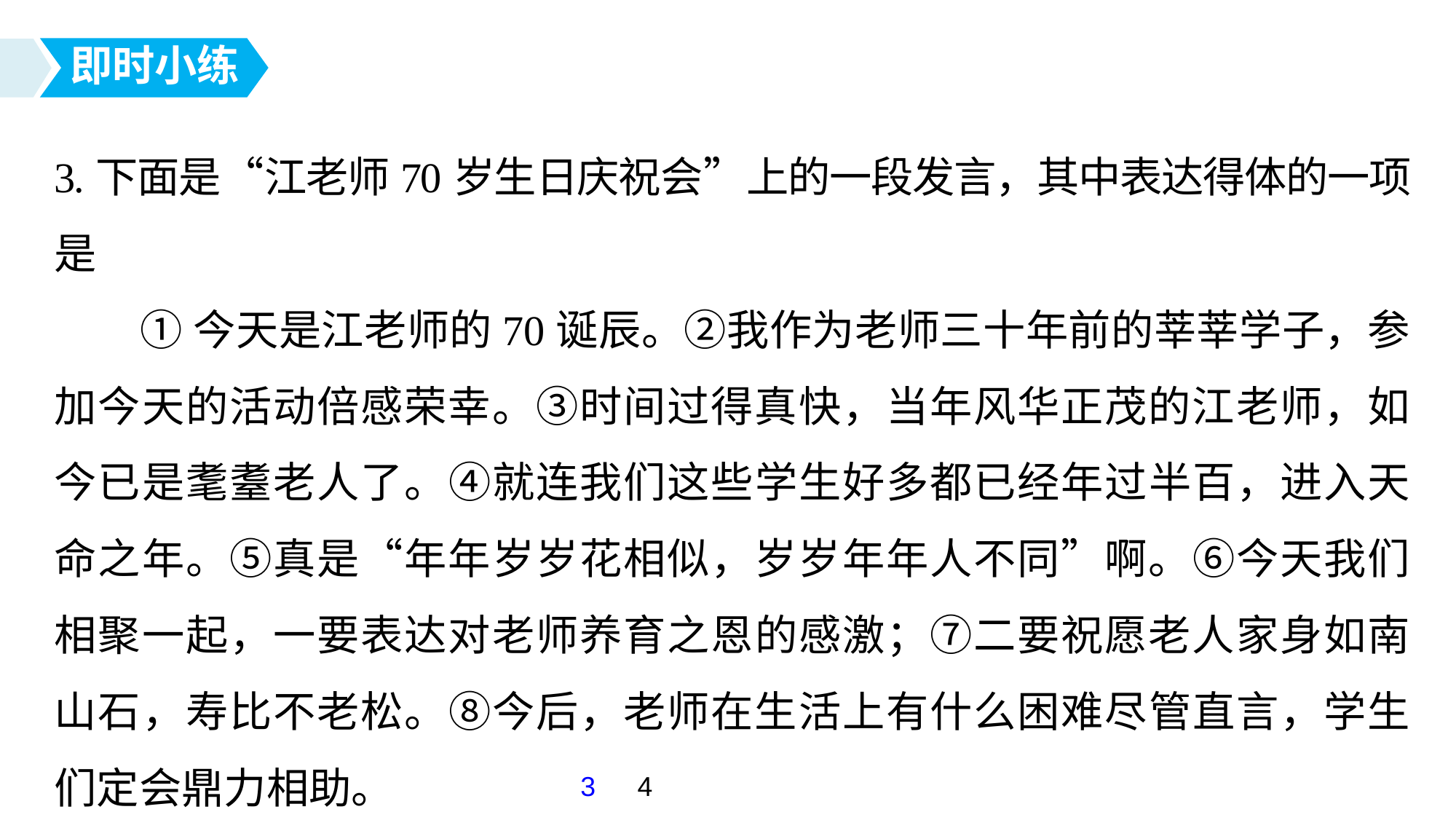

即时小练

3.下面是“江老师70岁生日庆祝会”上的一段发言，其中表达得体的一项是
①今天是江老师的70诞辰。②我作为老师三十年前的莘莘学子，参加今天的活动倍感荣幸。③时间过得真快，当年风华正茂的江老师，如今已是耄耋老人了。④就连我们这些学生好多都已经年过半百，进入天命之年。⑤真是“年年岁岁花相似，岁岁年年人不同”啊。⑥今天我们相聚一起，一要表达对老师养育之恩的感激；⑦二要祝愿老人家身如南山石，寿比不老松。⑧今后，老师在生活上有什么困难尽管直言，学生们定会鼎力相助。
3
4